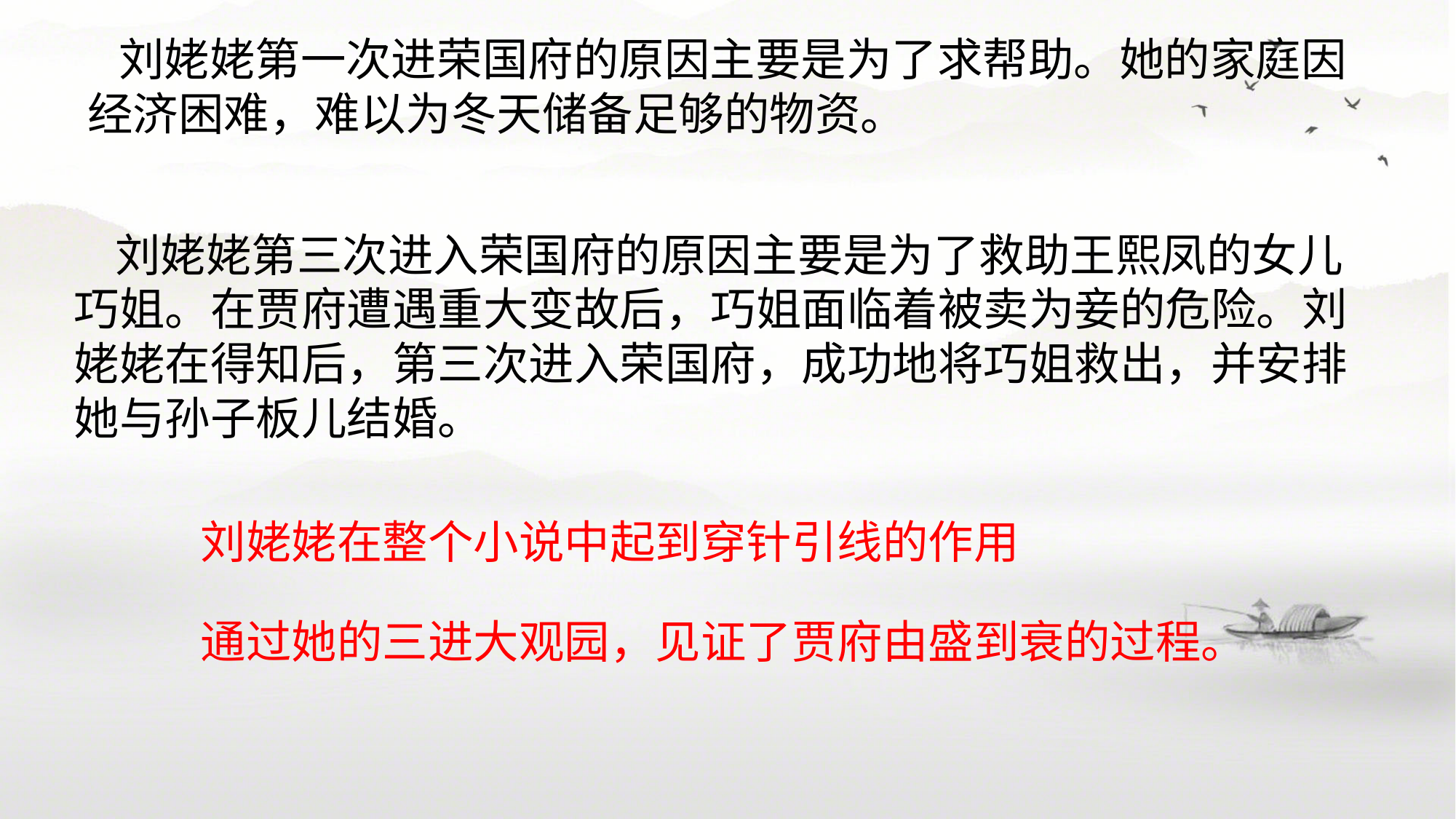

刘姥姥第一次进荣国府的原因主要是为了求帮助。她的家庭因经济困难，难以为冬天储备足够的物资。
   刘姥姥第三次进入荣国府的原因主要是为了救助王熙凤的女儿巧姐。在贾府遭遇重大变故后，巧姐面临着被卖为妾的危险。刘姥姥在得知后，第三次进入荣国府，成功地将巧姐救出，并安排她与孙子板儿结婚。
刘姥姥在整个小说中起到穿针引线的作用
通过她的三进大观园，见证了贾府由盛到衰的过程。